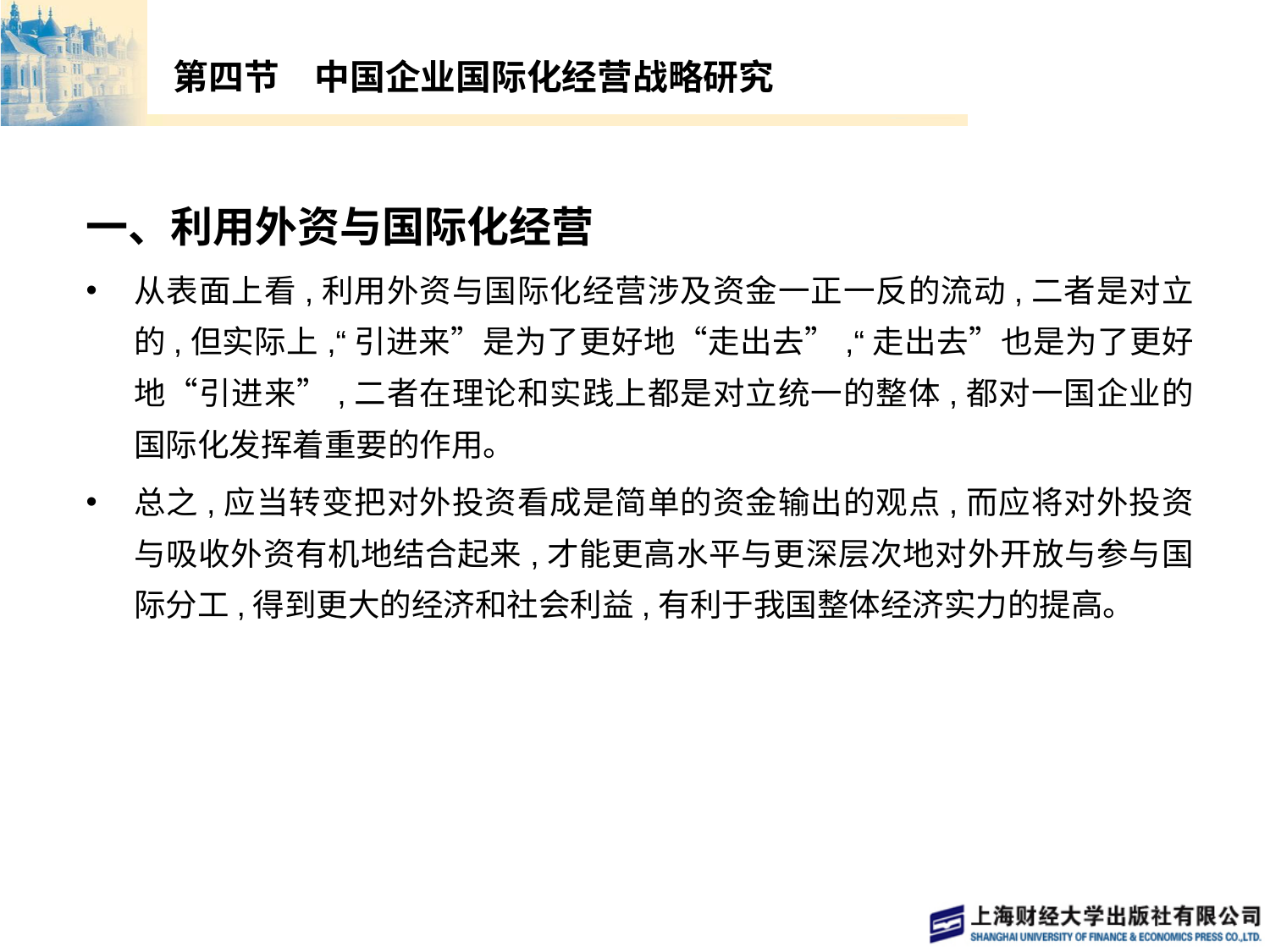

# 第四节　中国企业国际化经营战略研究
一、利用外资与国际化经营
从表面上看,利用外资与国际化经营涉及资金一正一反的流动,二者是对立的,但实际上,“引进来”是为了更好地“走出去”,“走出去”也是为了更好地“引进来”,二者在理论和实践上都是对立统一的整体,都对一国企业的国际化发挥着重要的作用。
总之,应当转变把对外投资看成是简单的资金输出的观点,而应将对外投资与吸收外资有机地结合起来,才能更高水平与更深层次地对外开放与参与国际分工,得到更大的经济和社会利益,有利于我国整体经济实力的提高。